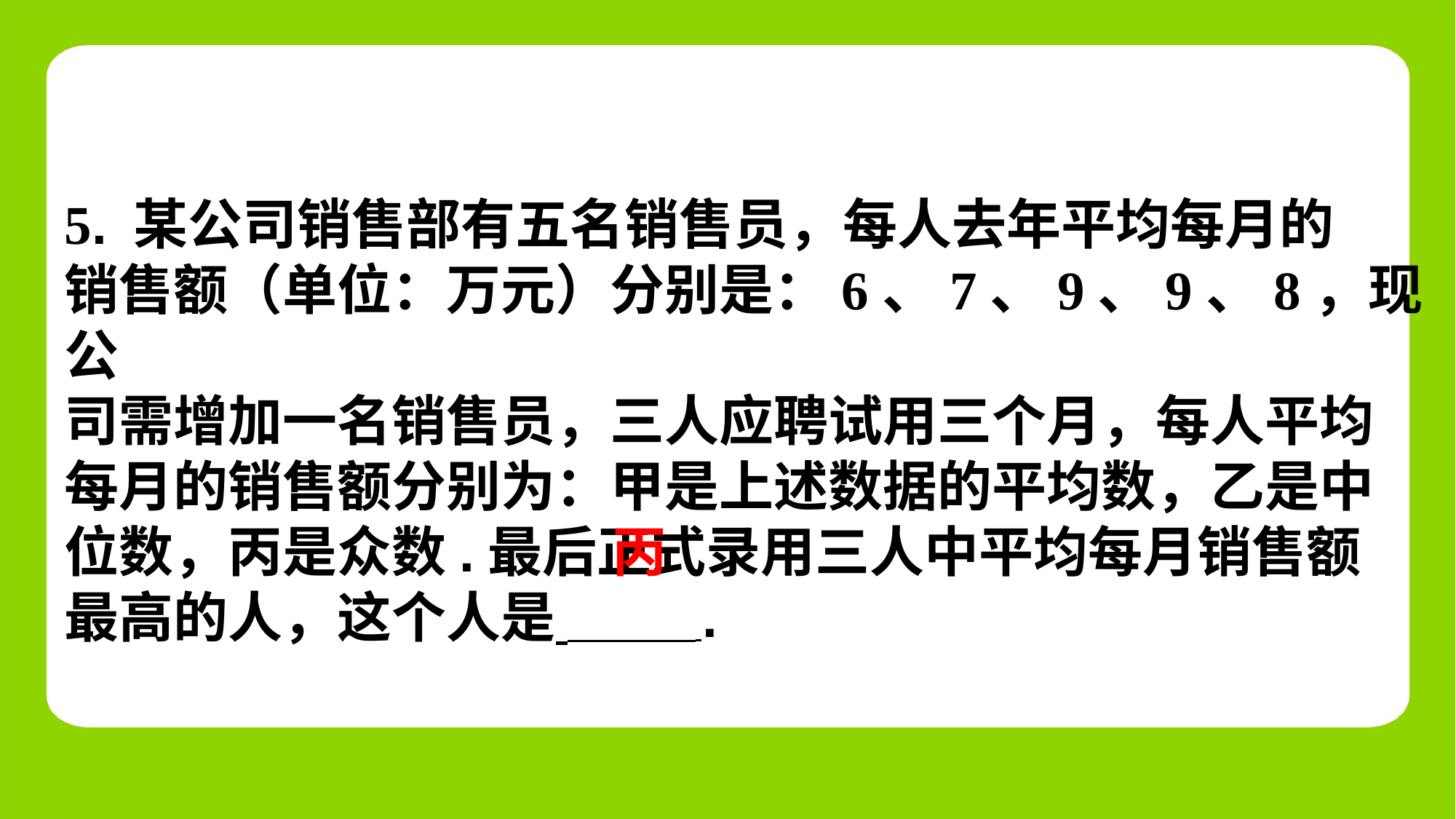

5. 某公司销售部有五名销售员，每人去年平均每月的
销售额（单位：万元）分别是：6、7、9、9、8，现公
司需增加一名销售员，三人应聘试用三个月，每人平均
每月的销售额分别为：甲是上述数据的平均数，乙是中
位数，丙是众数.最后正式录用三人中平均每月销售额
最高的人，这个人是                     ⁠.
丙